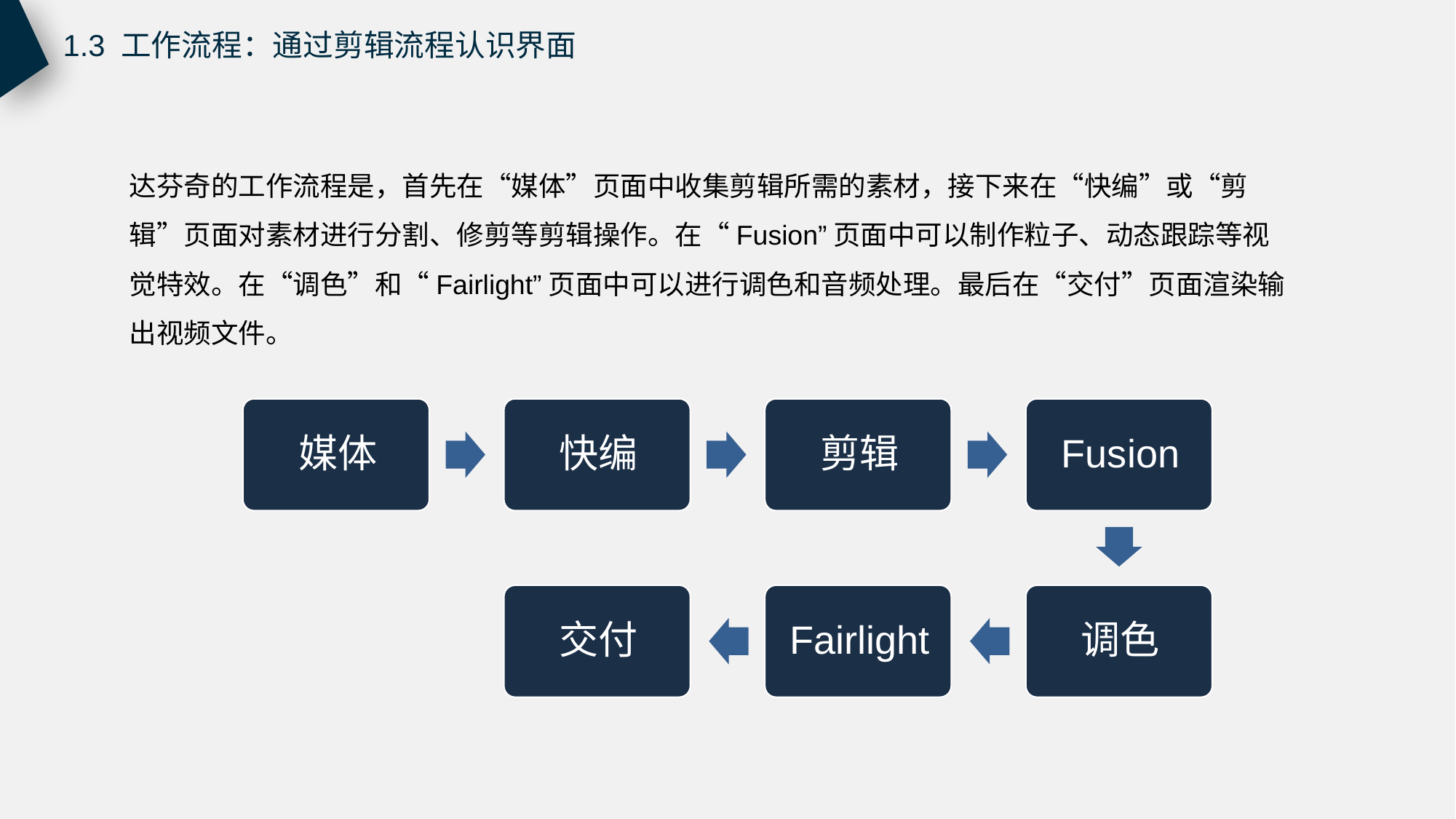

1.3 工作流程：通过剪辑流程认识界面
达芬奇的工作流程是，首先在“媒体”页面中收集剪辑所需的素材，接下来在“快编”或“剪辑”页面对素材进行分割、修剪等剪辑操作。在“Fusion”页面中可以制作粒子、动态跟踪等视觉特效。在“调色”和“Fairlight”页面中可以进行调色和音频处理。最后在“交付”页面渲染输出视频文件。
媒体

快编

剪辑

Fusion

调色

Fairlight

交付